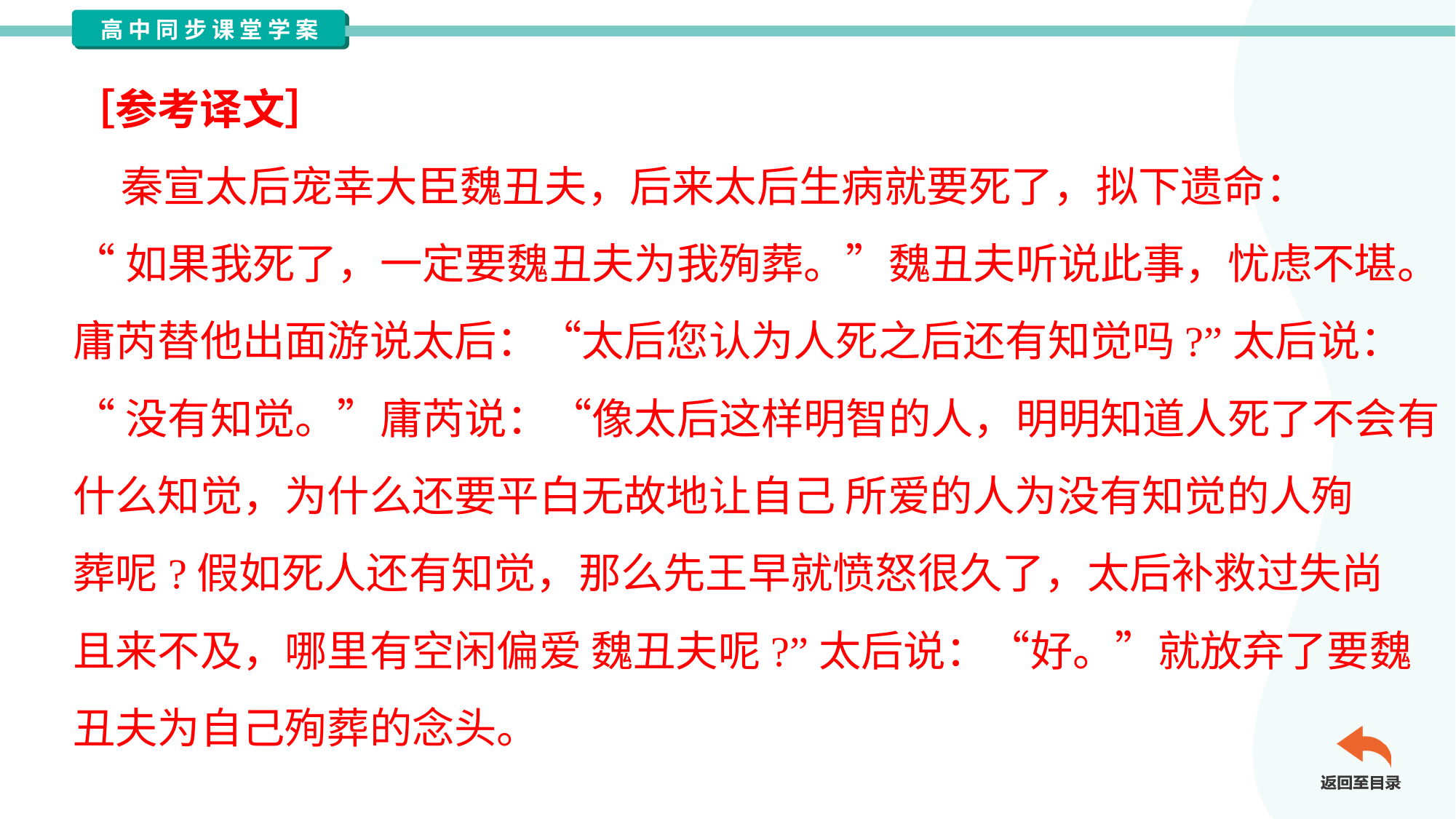

［参考译文］
    秦宣太后宠幸大臣魏丑夫，后来太后生病就要死了，拟下遗命：
“如果我死了，一定要魏丑夫为我殉葬。”魏丑夫听说此事，忧虑不堪。
庸芮替他出面游说太后：“太后您认为人死之后还有知觉吗?”太后说：
“没有知觉。”庸芮说：“像太后这样明智的人，明明知道人死了不会有
什么知觉，为什么还要平白无故地让自己 所爱的人为没有知觉的人殉
葬呢?假如死人还有知觉，那么先王早就愤怒很久了，太后补救过失尚
且来不及，哪里有空闲偏爱 魏丑夫呢?”太后说：“好。”就放弃了要魏
丑夫为自己殉葬的念头。